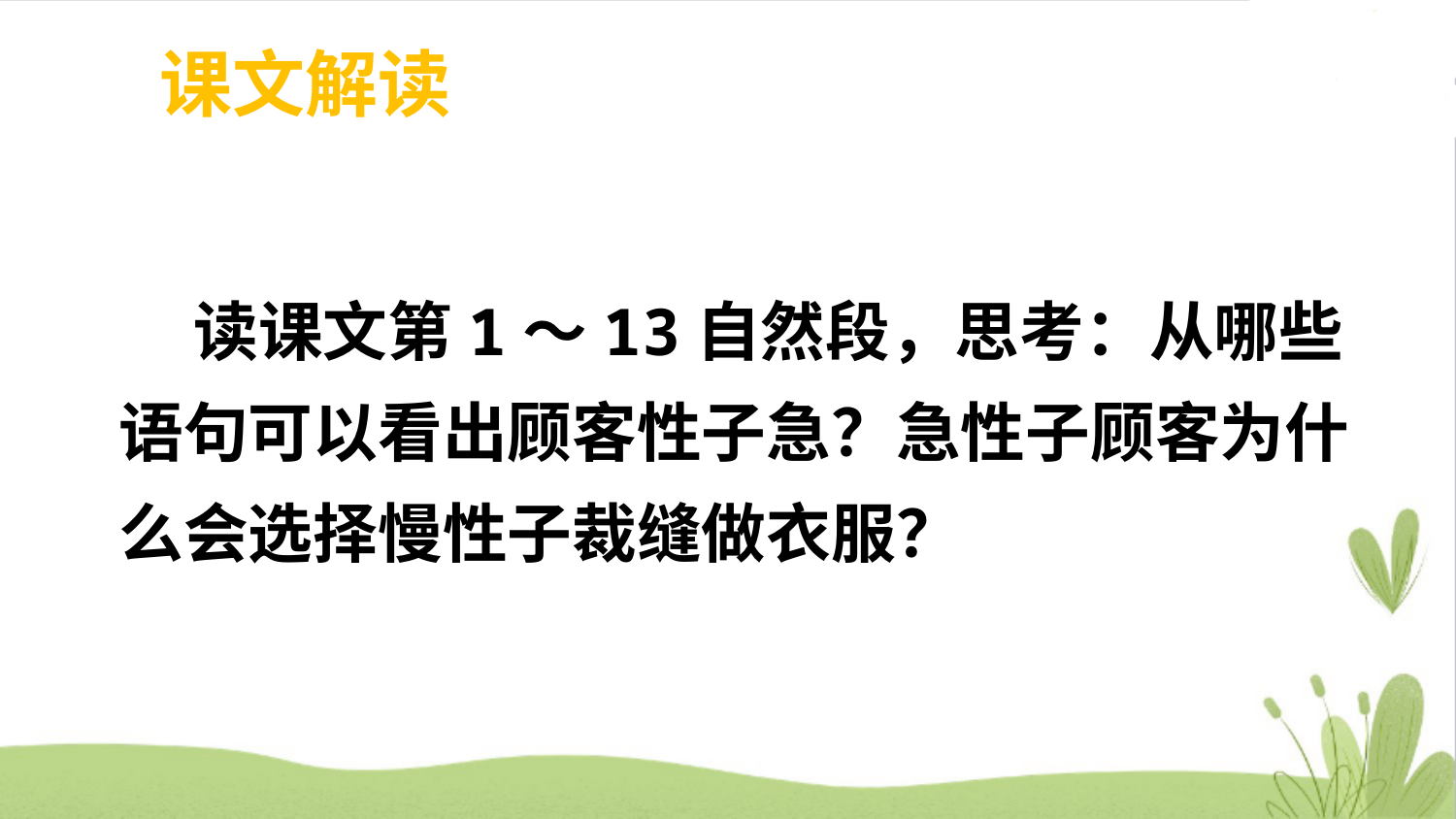

课文解读
    读课文第1～13自然段，思考：从哪些语句可以看出顾客性子急？急性子顾客为什么会选择慢性子裁缝做衣服？